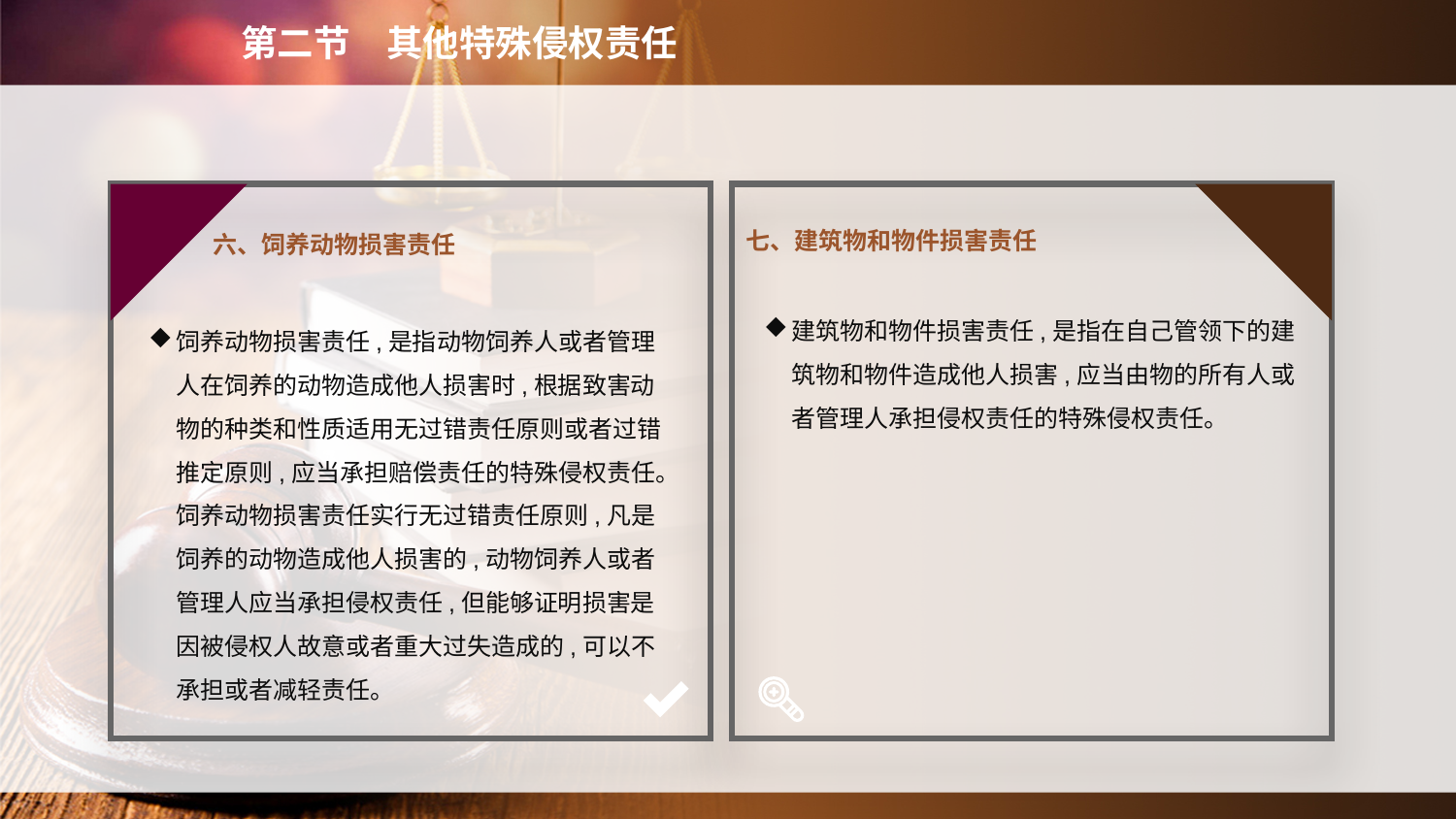

第二节　其他特殊侵权责任

六、饲养动物损害责任
七、建筑物和物件损害责任
建筑物和物件损害责任,是指在自己管领下的建筑物和物件造成他人损害,应当由物的所有人或者管理人承担侵权责任的特殊侵权责任。
饲养动物损害责任,是指动物饲养人或者管理人在饲养的动物造成他人损害时,根据致害动物的种类和性质适用无过错责任原则或者过错推定原则,应当承担赔偿责任的特殊侵权责任。饲养动物损害责任实行无过错责任原则,凡是饲养的动物造成他人损害的,动物饲养人或者管理人应当承担侵权责任,但能够证明损害是因被侵权人故意或者重大过失造成的,可以不承担或者减轻责任。